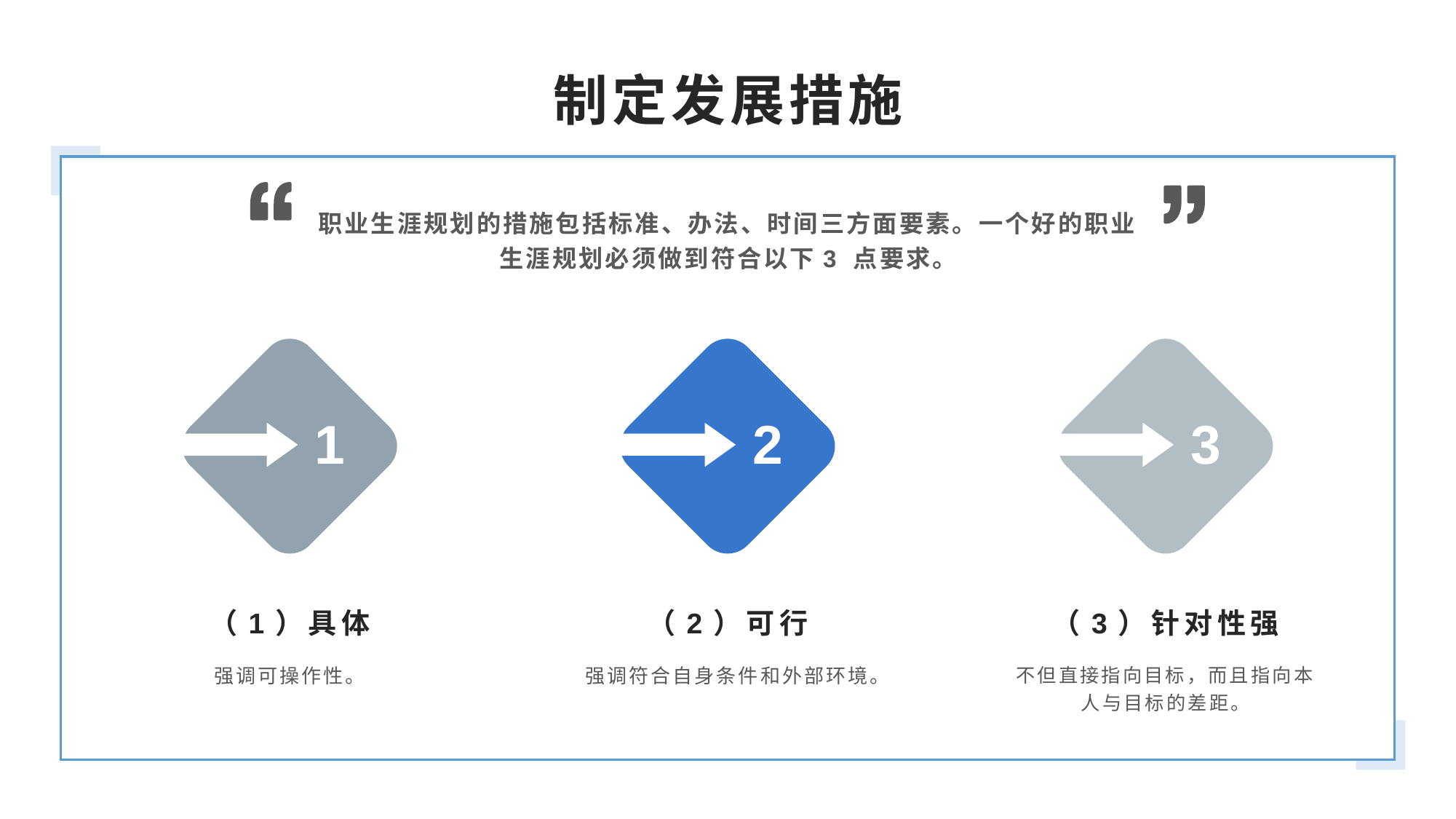

制定发展措施

职业生涯规划的措施包括标准、办法、时间三方面要素。一个好的职业生涯规划必须做到符合以下3 点要求。

1
2
3
（1）具体
（2）可行
（3）针对性强
强调可操作性。
强调符合自身条件和外部环境。
不但直接指向目标，而且指向本人与目标的差距。